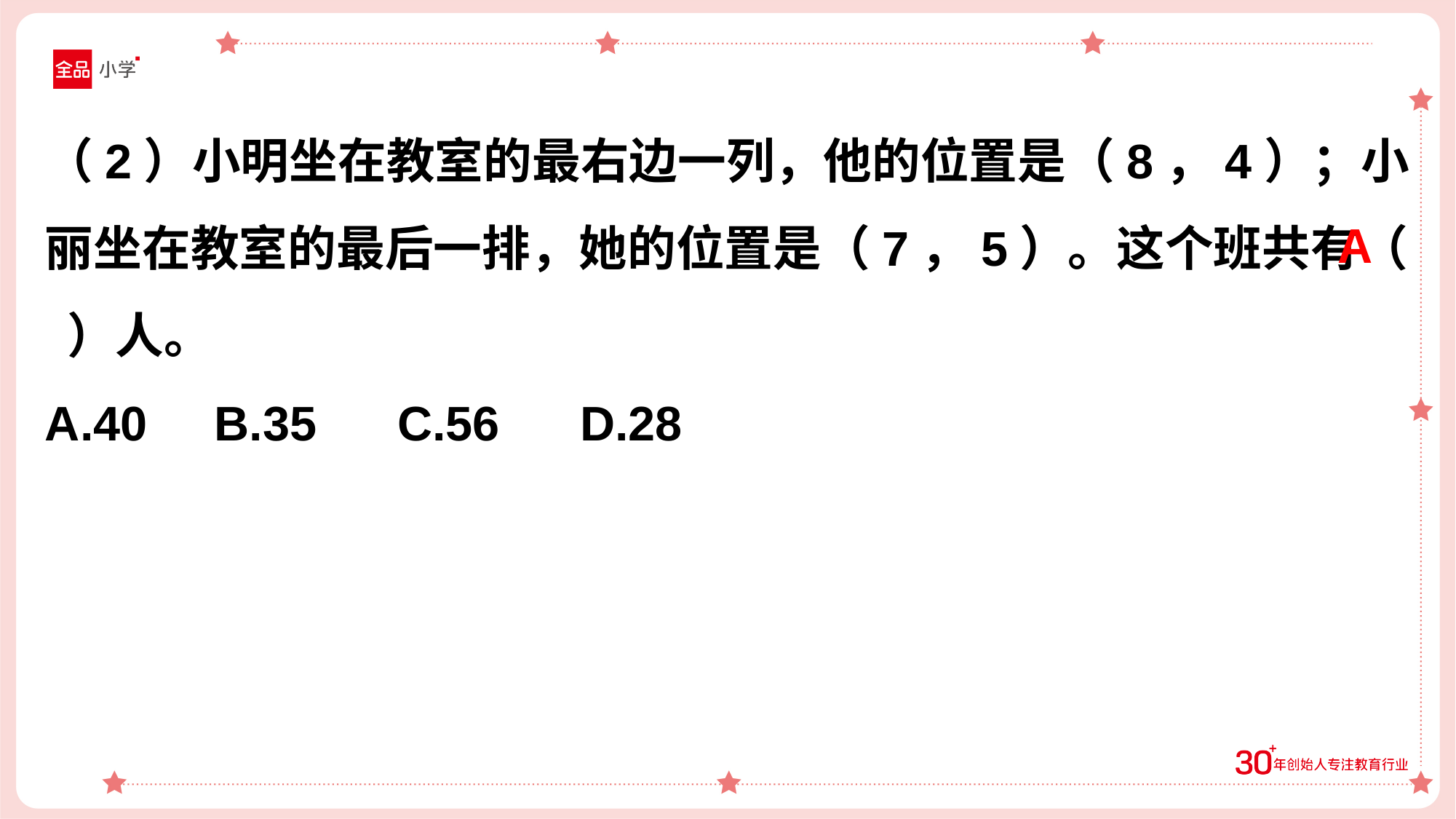

（2）小明坐在教室的最右边一列，他的位置是（8，4）；小丽坐在教室的最后一排，她的位置是（7，5）。这个班共有（   ）人。
A.40     B.35      C.56      D.28
A